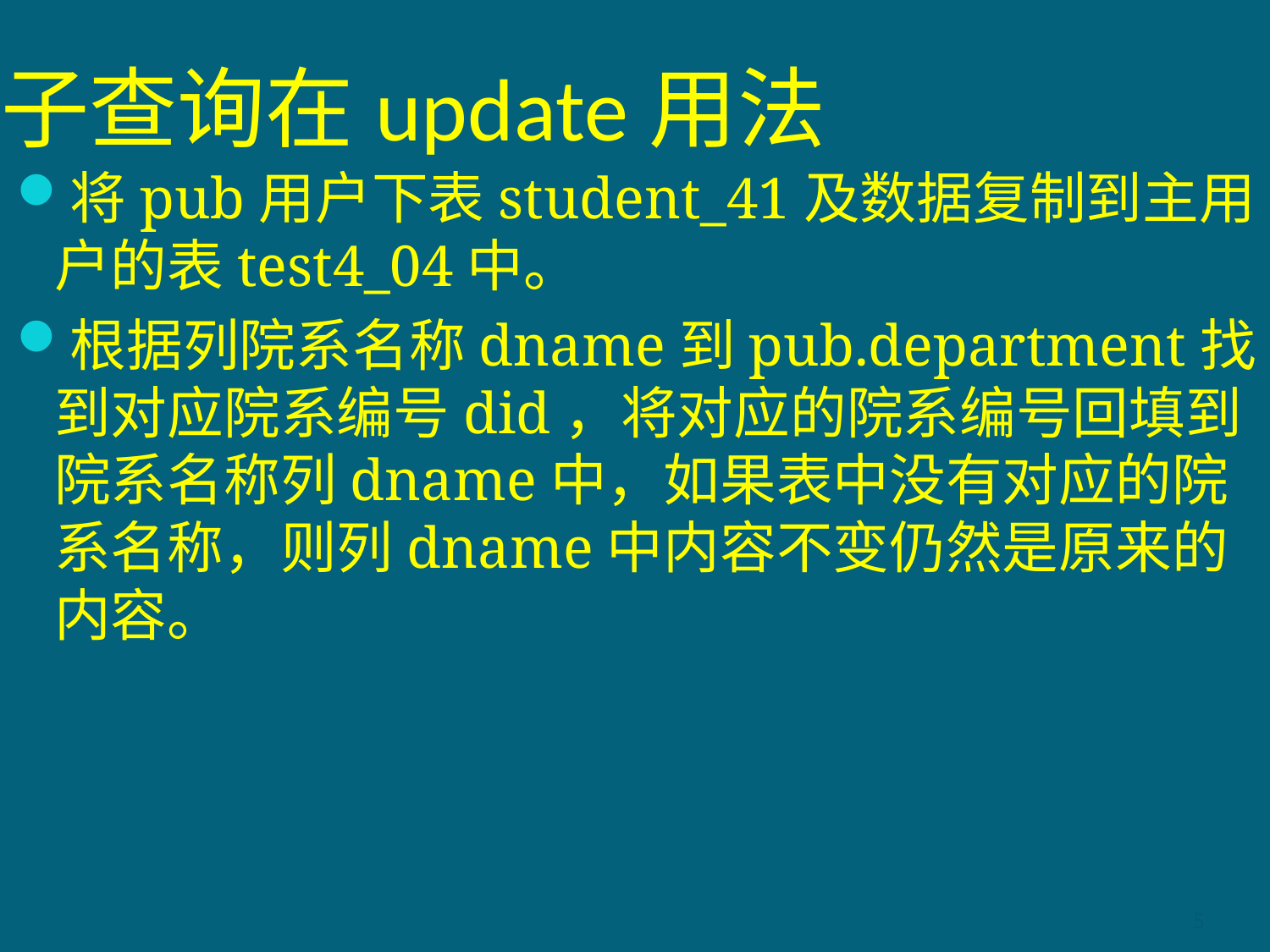

# 子查询在update用法
将pub用户下表student_41及数据复制到主用户的表test4_04中。
根据列院系名称dname到pub.department找到对应院系编号did，将对应的院系编号回填到院系名称列dname中，如果表中没有对应的院系名称，则列dname中内容不变仍然是原来的内容。

5